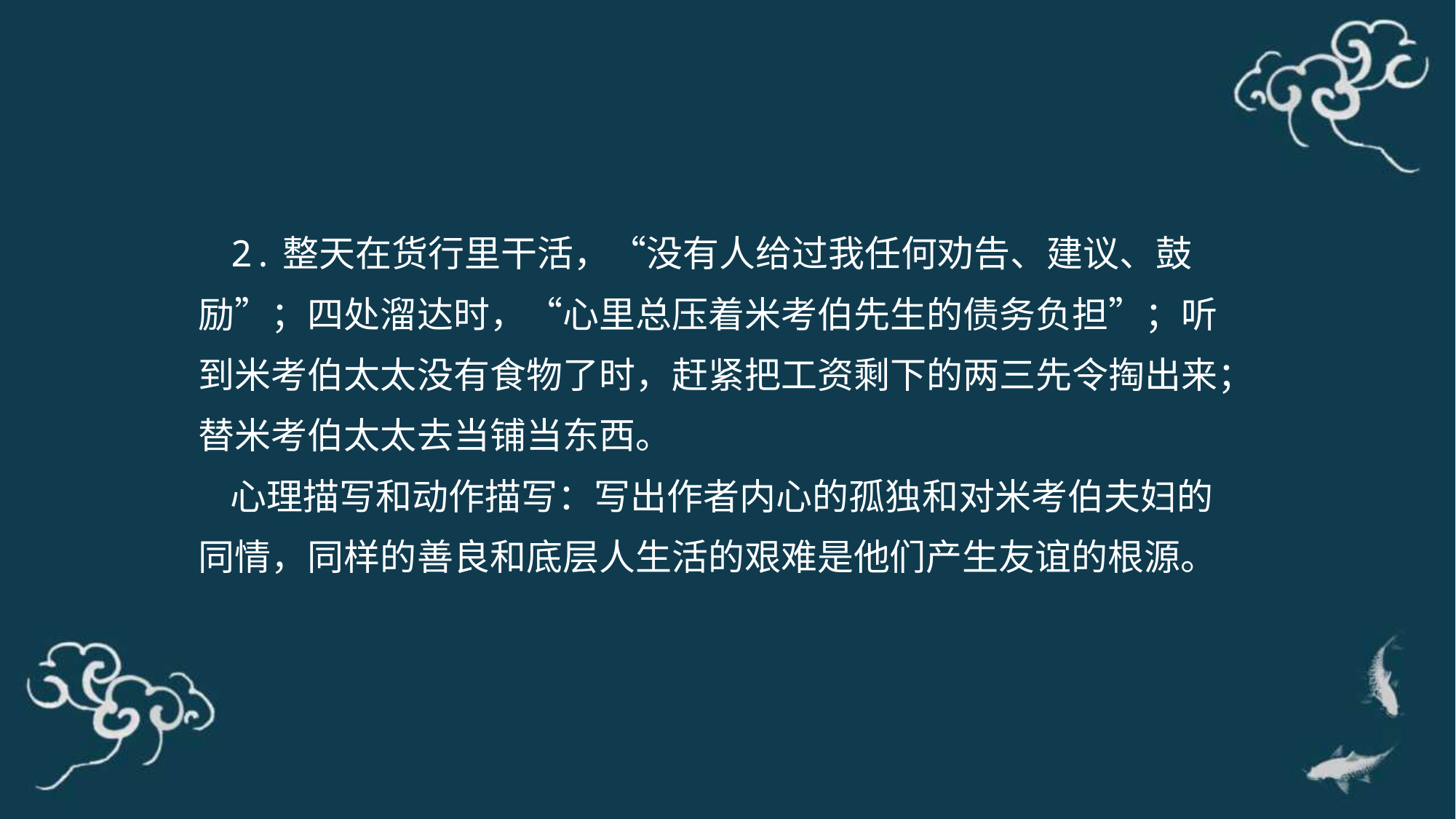

2.整天在货行里干活，“没有人给过我任何劝告、建议、鼓励”；四处溜达时，“心里总压着米考伯先生的债务负担”；听到米考伯太太没有食物了时，赶紧把工资剩下的两三先令掏出来；替米考伯太太去当铺当东西。
心理描写和动作描写：写出作者内心的孤独和对米考伯夫妇的同情，同样的善良和底层人生活的艰难是他们产生友谊的根源。